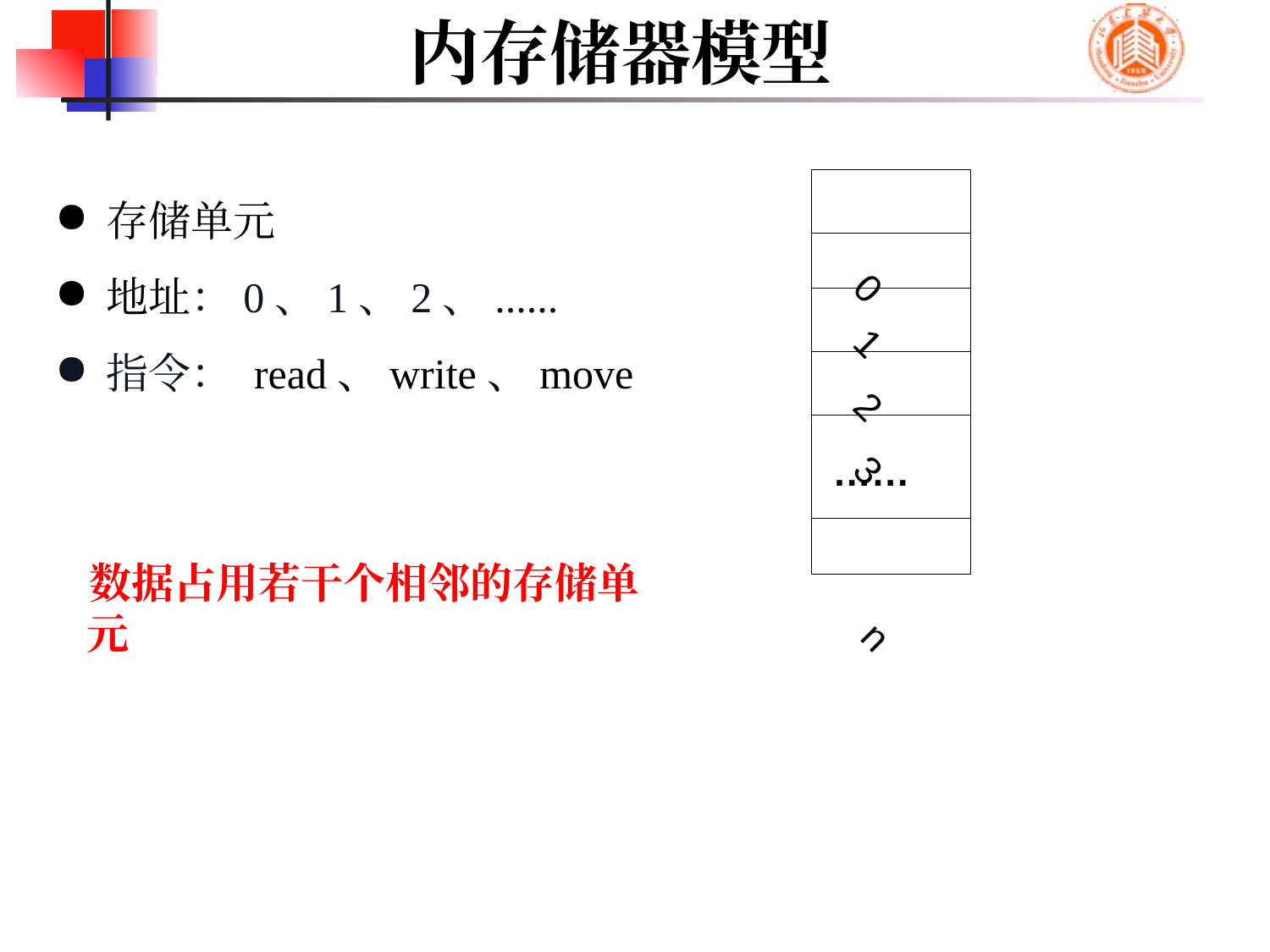

# 内存储器模型
存储单元
地址：0、1、2、......
指令： read、write、move

0

1

2

3

……

n
数据占用若干个相邻的存储单元